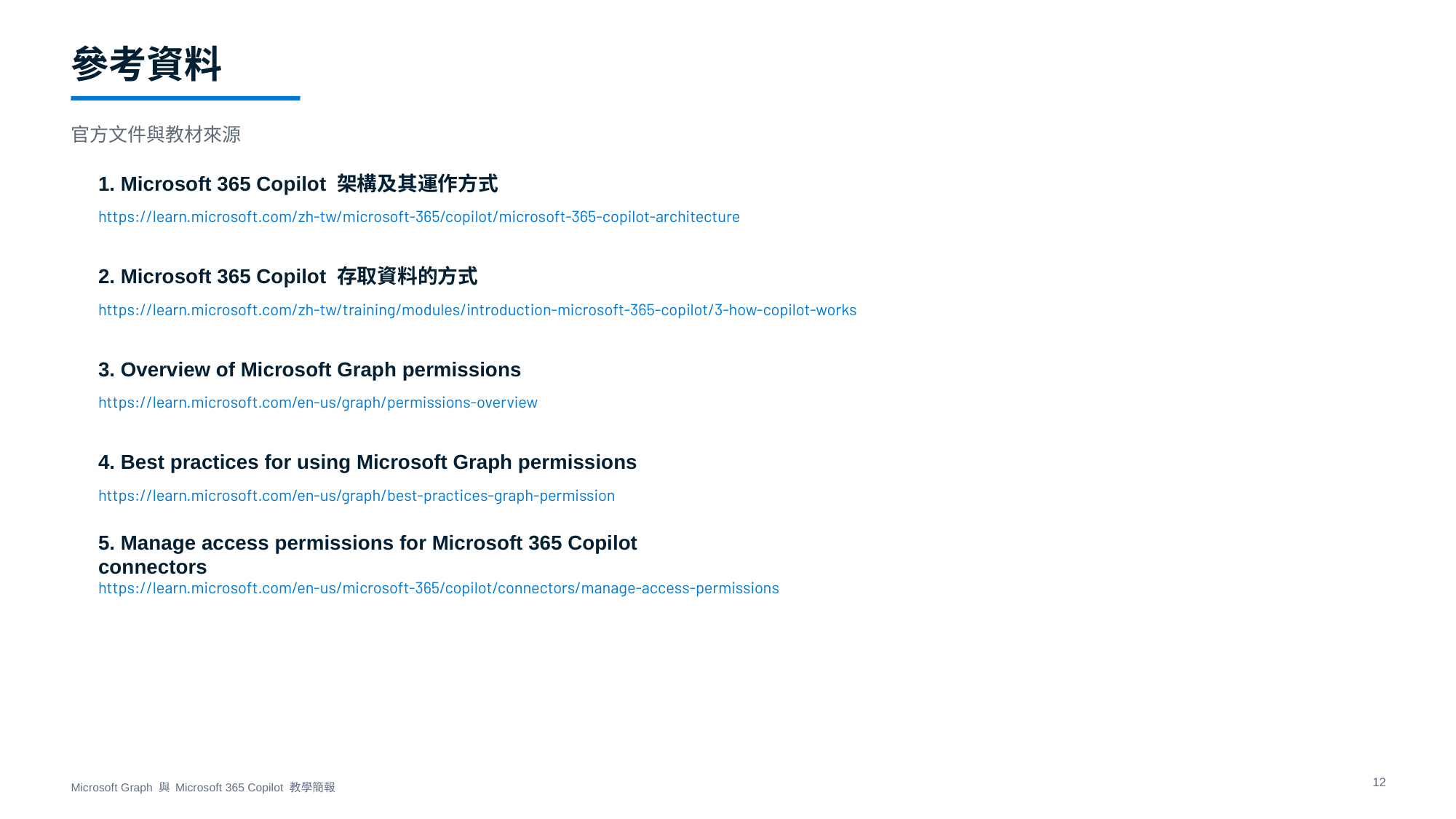

參考資料

官方文件與教材來源
1. Microsoft 365 Copilot 架構及其運作方式
https://learn.microsoft.com/zh-tw/microsoft-365/copilot/microsoft-365-copilot-architecture
2. Microsoft 365 Copilot 存取資料的方式
https://learn.microsoft.com/zh-tw/training/modules/introduction-microsoft-365-copilot/3-how-copilot-works
3. Overview of Microsoft Graph permissions
https://learn.microsoft.com/en-us/graph/permissions-overview
4. Best practices for using Microsoft Graph permissions
https://learn.microsoft.com/en-us/graph/best-practices-graph-permission
5. Manage access permissions for Microsoft 365 Copilot connectors
https://learn.microsoft.com/en-us/microsoft-365/copilot/connectors/manage-access-permissions
12
Microsoft Graph 與 Microsoft 365 Copilot 教學簡報